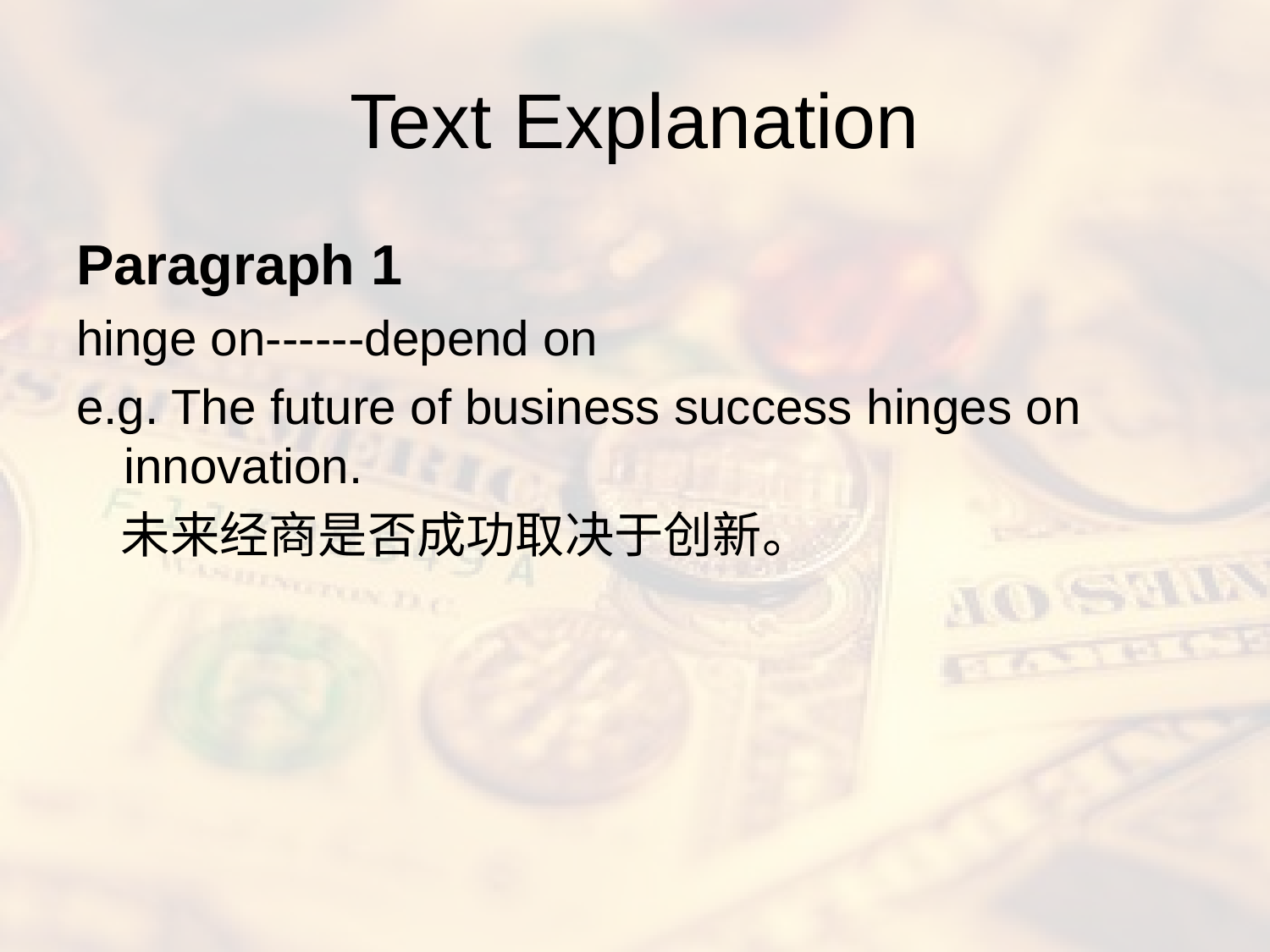

# Text Explanation
Paragraph 1
hinge on------depend on
e.g. The future of business success hinges on innovation.
   未来经商是否成功取决于创新。